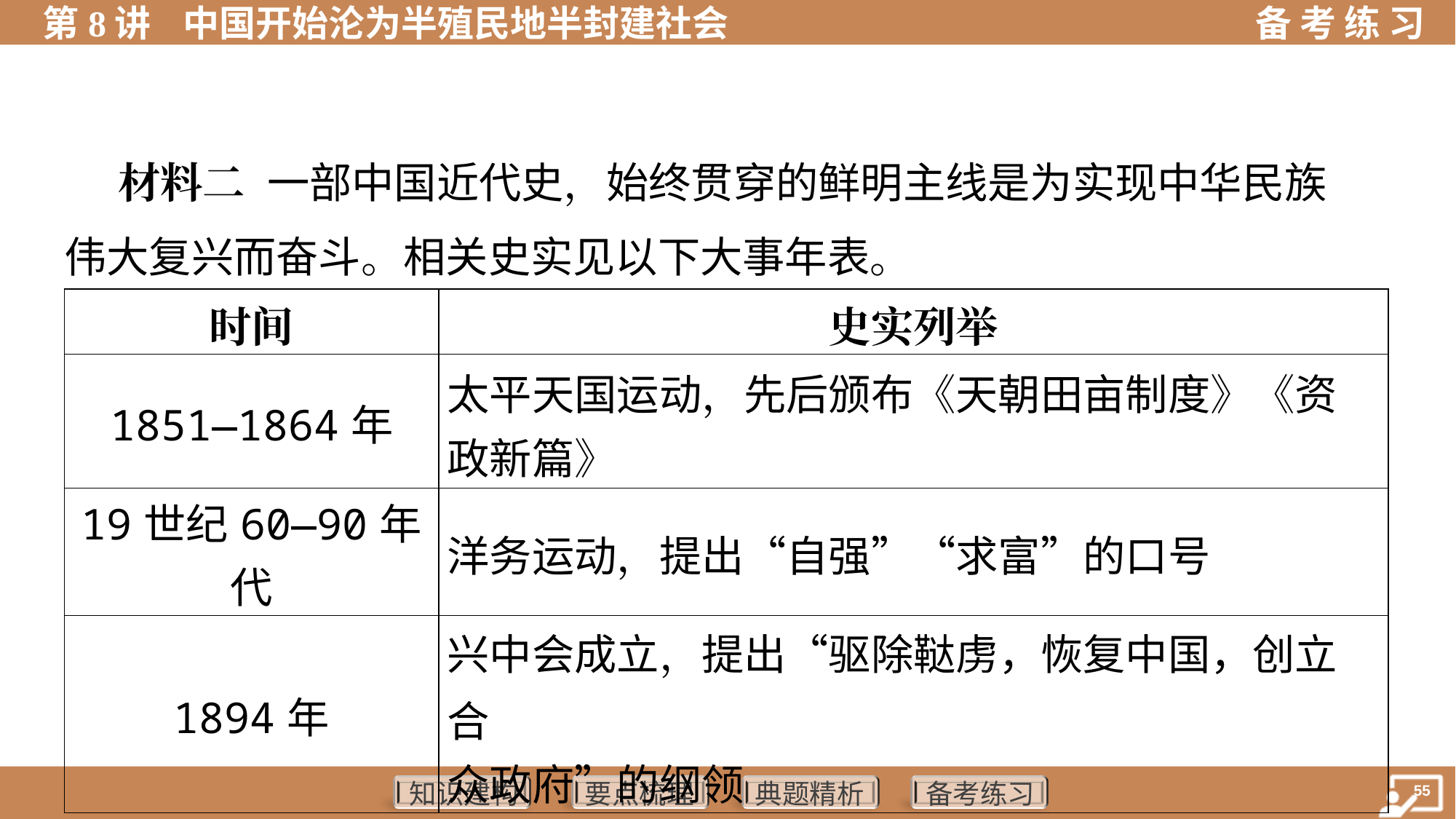

材料二  一部中国近代史，始终贯穿的鲜明主线是为实现中华民族
伟大复兴而奋斗。相关史实见以下大事年表。
| 时间 | 史实列举 |
| --- | --- |
| 1851—1864年 | 太平天国运动，先后颁布《天朝田亩制度》《资 政新篇》 |
| 19世纪60—90年代 | 洋务运动，提出“自强”“求富”的口号 |
| 1894年 | 兴中会成立，提出“驱除鞑虏，恢复中国，创立合 众政府”的纲领 |